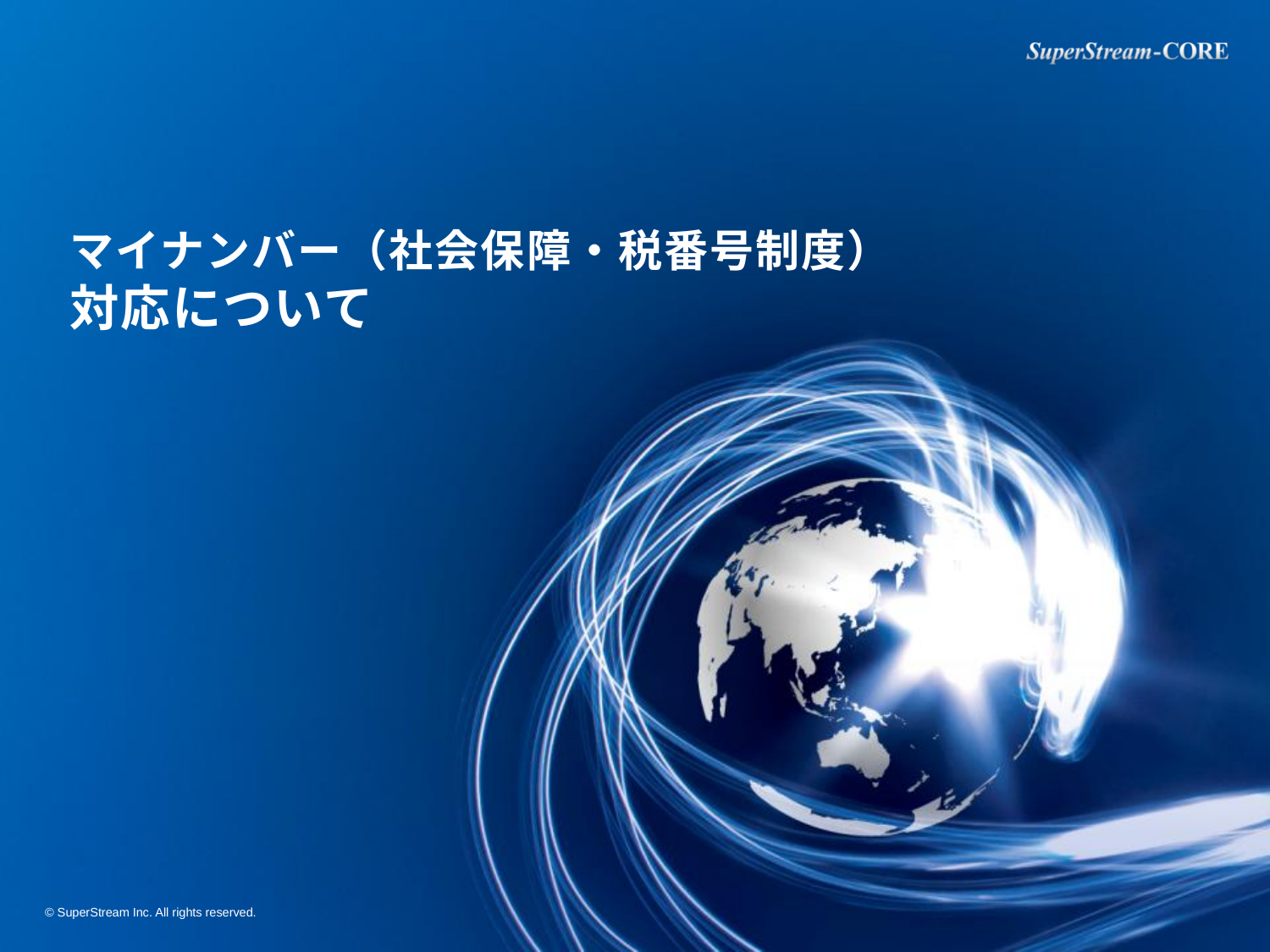

# マイナンバー（社会保障・税番号制度） 対応について
© SuperStream Inc. All rights reserved.